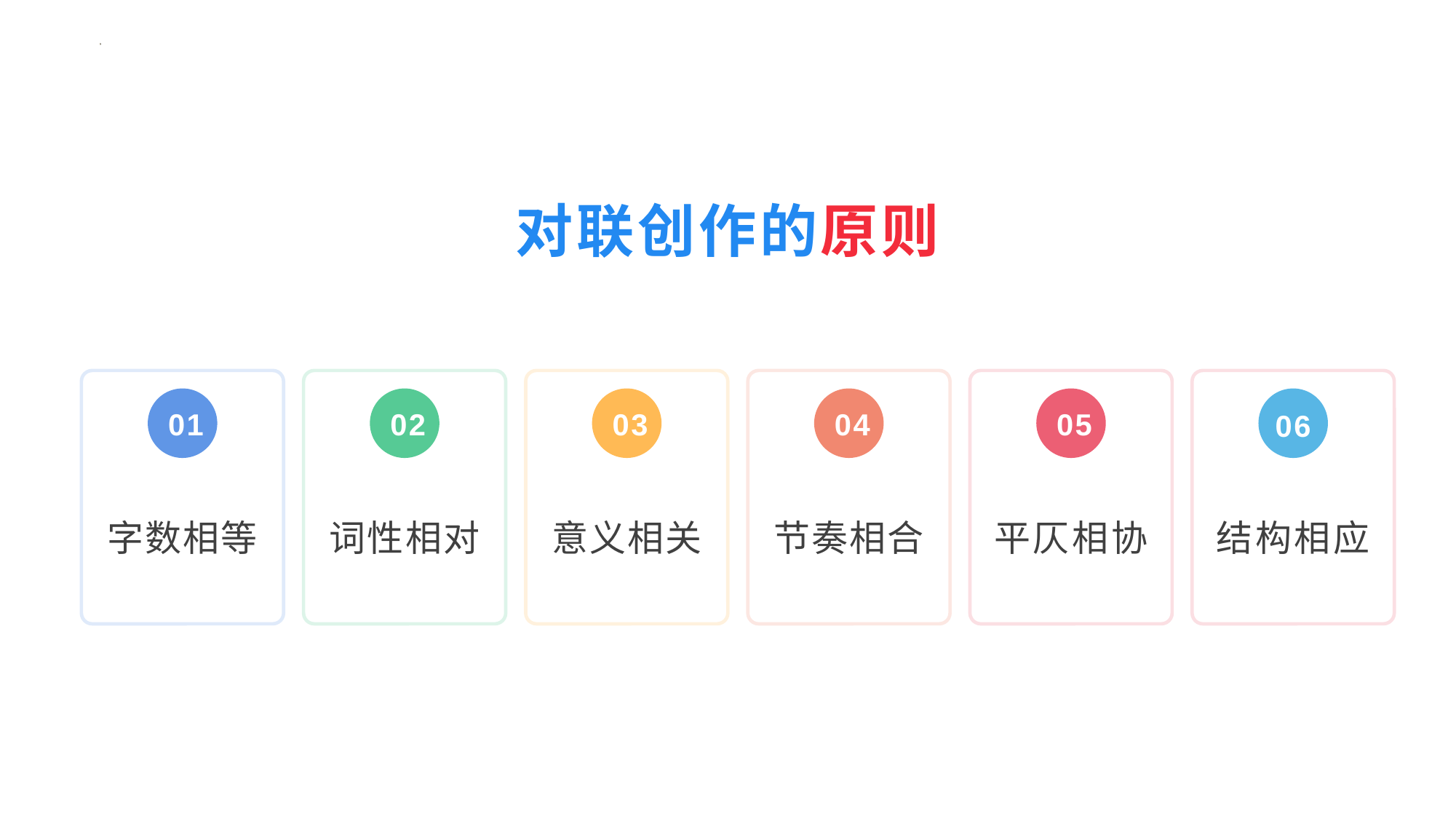

对联创作的原则
#

01
字数相等

02
词性相对

03
意义相关

04
节奏相合

05
平仄相协

06
结构相应